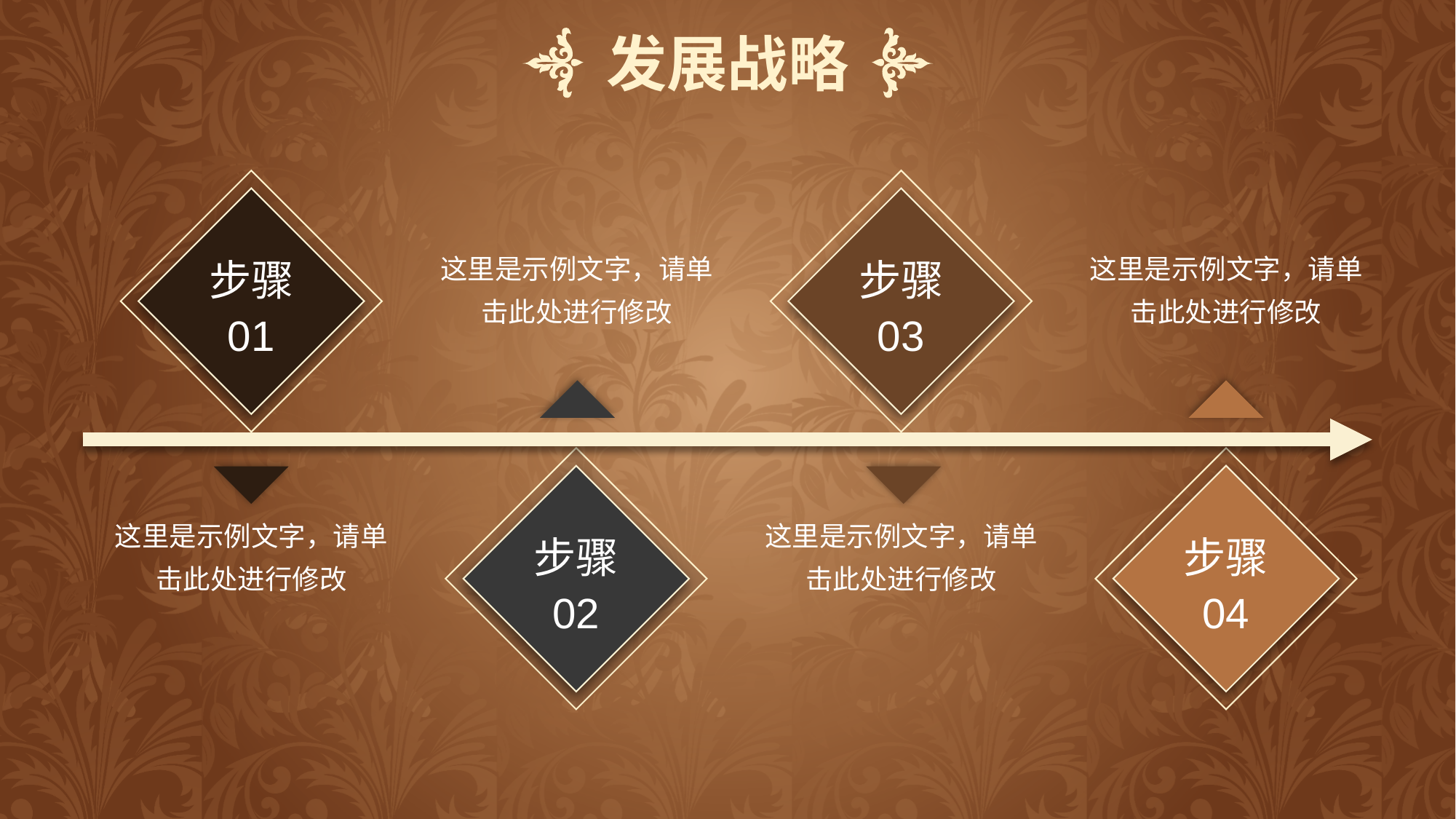

发展战略

步骤
01

步骤
03
这里是示例文字，请单击此处进行修改
这里是示例文字，请单击此处进行修改

步骤
02

步骤
04
这里是示例文字，请单击此处进行修改
这里是示例文字，请单击此处进行修改